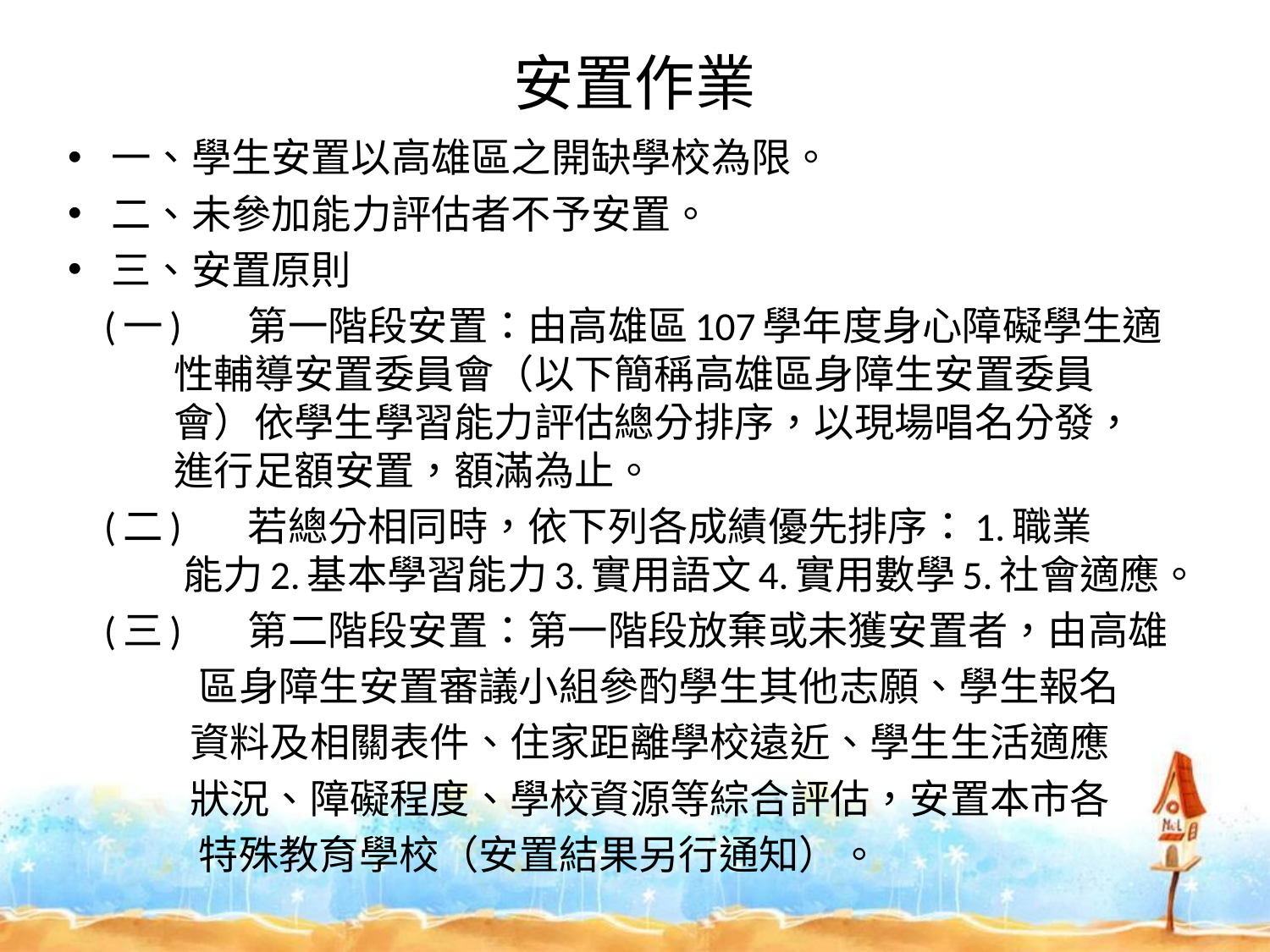

# 安置作業
一、學生安置以高雄區之開缺學校為限。
二、未參加能力評估者不予安置。
三、安置原則
    (一)	第一階段安置：由高雄區107學年度身心障礙學生適
            性輔導安置委員會（以下簡稱高雄區身障生安置委員
            會）依學生學習能力評估總分排序，以現場唱名分發，
            進行足額安置，額滿為止。
    (二)	若總分相同時，依下列各成績優先排序：1.職業
             能力2.基本學習能力3.實用語文4.實用數學5.社會適應。
    (三)	第二階段安置：第一階段放棄或未獲安置者，由高雄
              區身障生安置審議小組參酌學生其他志願、學生報名
             資料及相關表件、住家距離學校遠近、學生生活適應
             狀況、障礙程度、學校資源等綜合評估，安置本市各
              特殊教育學校（安置結果另行通知）。